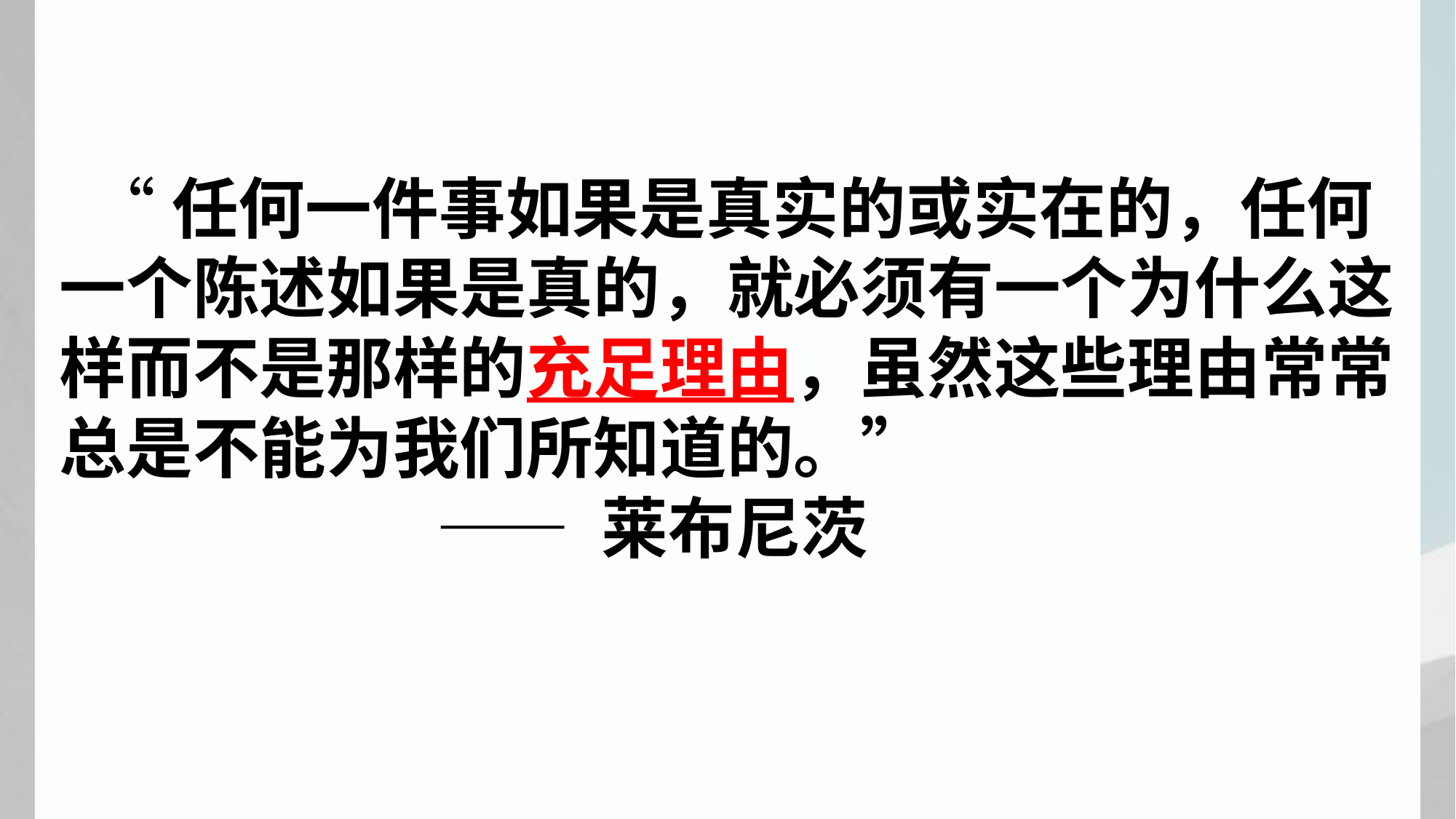

“任何一件事如果是真实的或实在的，任何一个陈述如果是真的，就必须有一个为什么这样而不是那样的充足理由，虽然这些理由常常总是不能为我们所知道的。”
                         —— 莱布尼茨